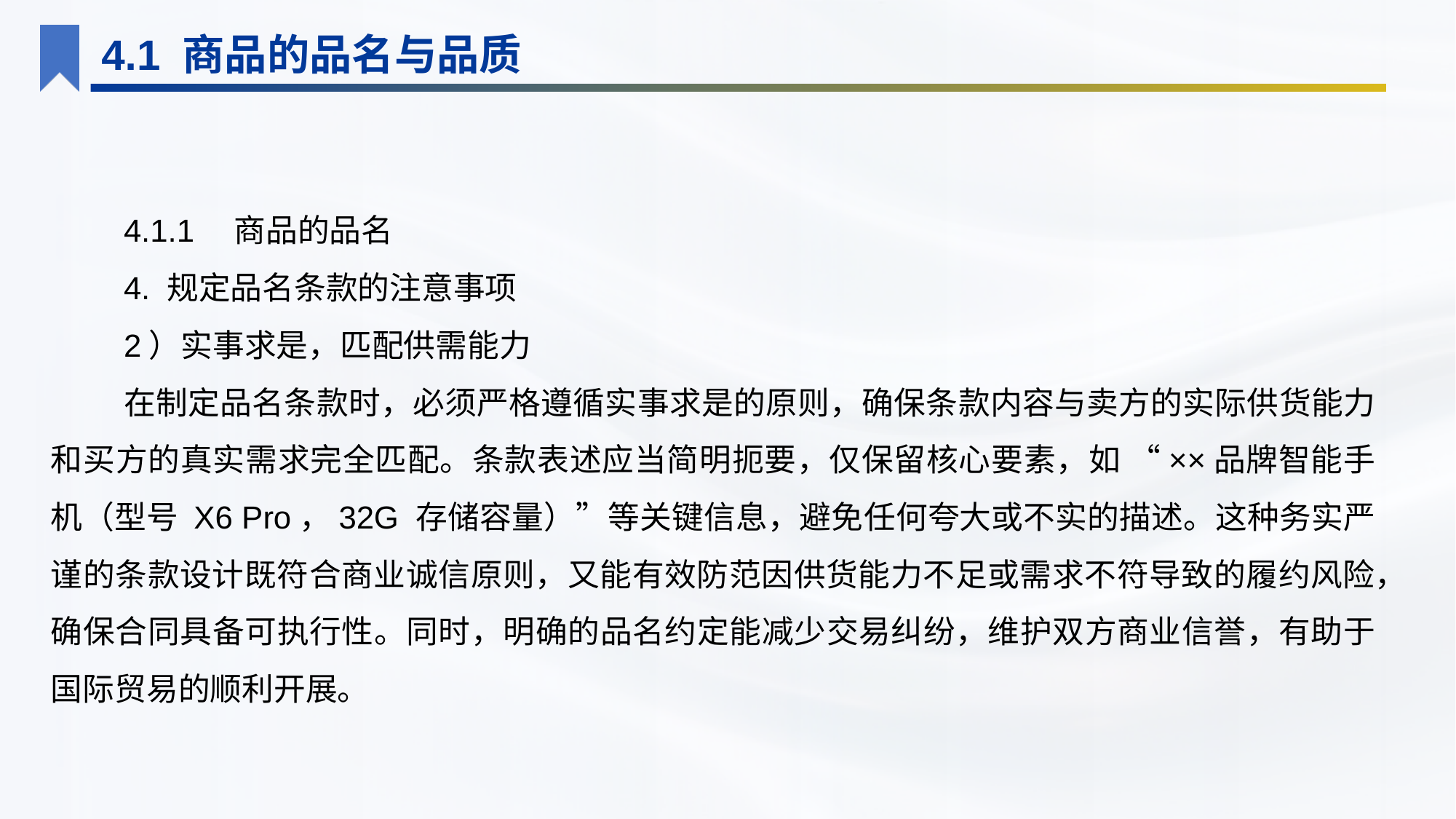

4.1 商品的品名与品质
4.1.1　商品的品名
4. 规定品名条款的注意事项
2）实事求是，匹配供需能力
在制定品名条款时，必须严格遵循实事求是的原则，确保条款内容与卖方的实际供货能力和买方的真实需求完全匹配。条款表述应当简明扼要，仅保留核心要素，如 “××品牌智能手机（型号 X6 Pro，32G 存储容量）”等关键信息，避免任何夸大或不实的描述。这种务实严谨的条款设计既符合商业诚信原则，又能有效防范因供货能力不足或需求不符导致的履约风险，确保合同具备可执行性。同时，明确的品名约定能减少交易纠纷，维护双方商业信誉，有助于国际贸易的顺利开展。